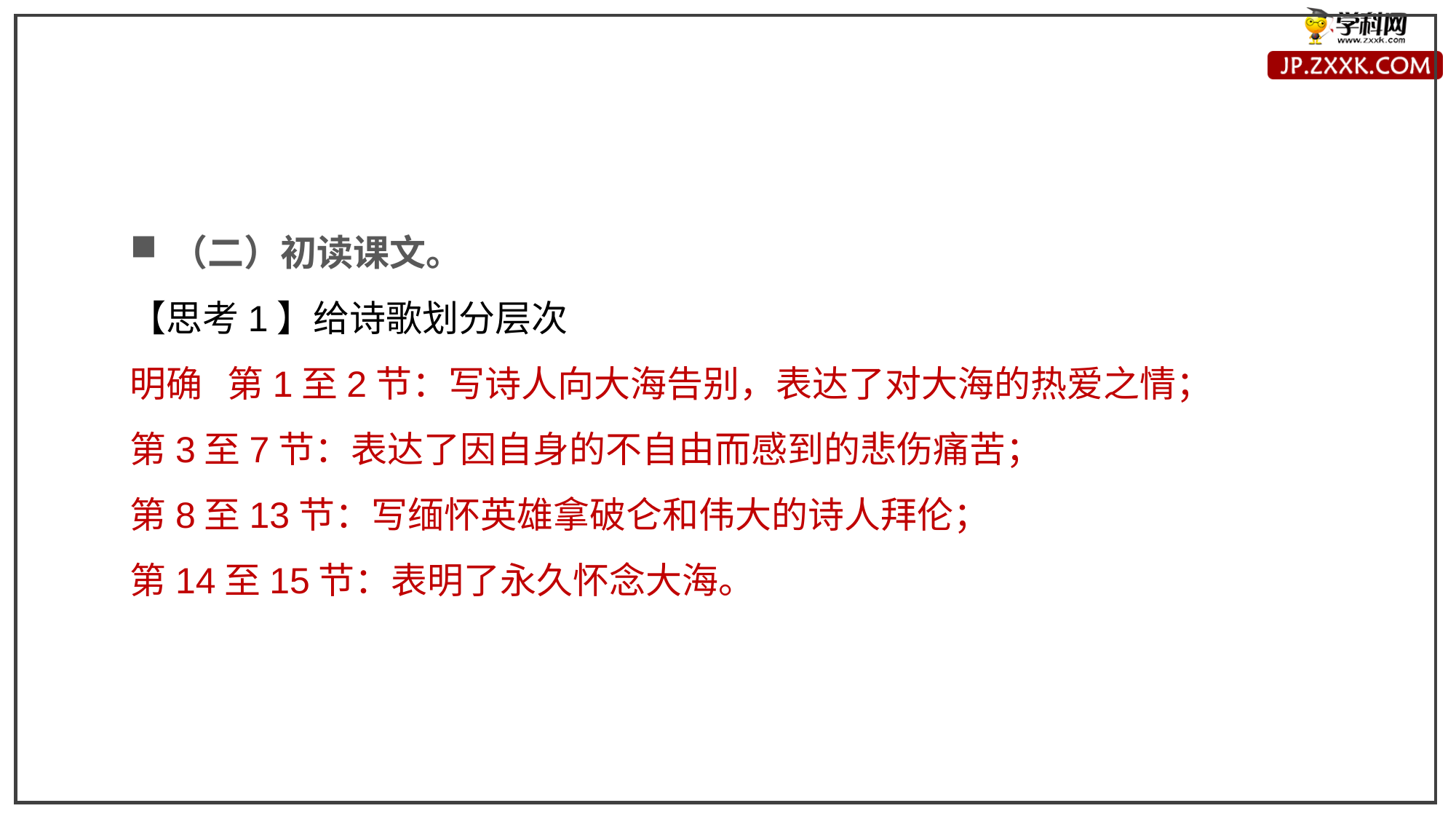

（二）初读课文。
【思考1】给诗歌划分层次
明确   第1至2节：写诗人向大海告别，表达了对大海的热爱之情；
第3至7节：表达了因自身的不自由而感到的悲伤痛苦；
第8至13节：写缅怀英雄拿破仑和伟大的诗人拜伦；
第14至15节：表明了永久怀念大海。